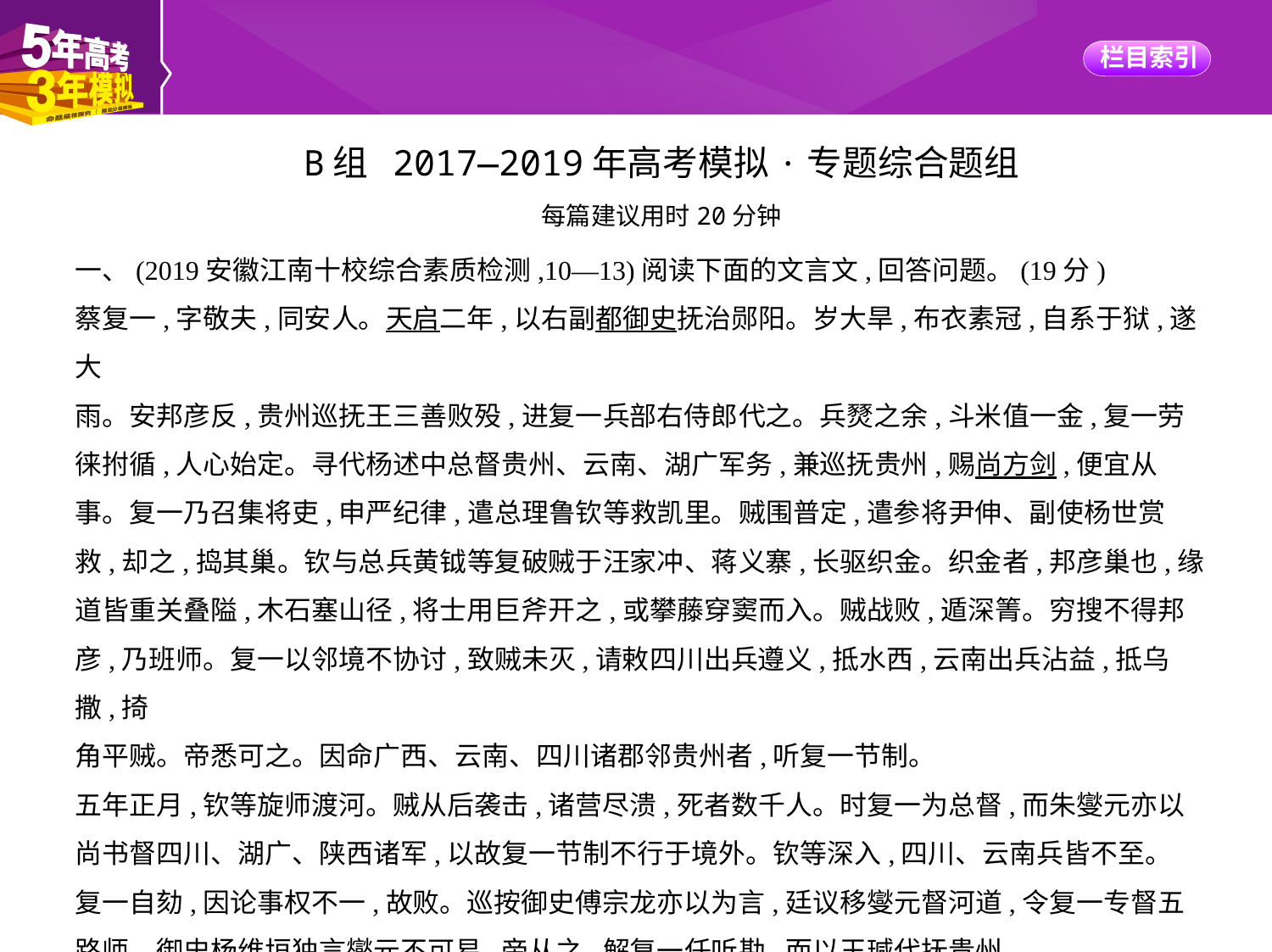

B组  2017—2019年高考模拟·专题综合题组
每篇建议用时20分钟
一、(2019安徽江南十校综合素质检测,10—13)阅读下面的文言文,回答问题。(19分)
蔡复一,字敬夫,同安人。天启二年,以右副都御史抚治郧阳。岁大旱,布衣素冠,自系于狱,遂大
雨。安邦彦反,贵州巡抚王三善败殁,进复一兵部右侍郎代之。兵燹之余,斗米值一金,复一劳
徕拊循,人心始定。寻代杨述中总督贵州、云南、湖广军务,兼巡抚贵州,赐尚方剑,便宜从
事。复一乃召集将吏,申严纪律,遣总理鲁钦等救凯里。贼围普定,遣参将尹伸、副使杨世赏
救,却之,捣其巢。钦与总兵黄钺等复破贼于汪家冲、蒋义寨,长驱织金。织金者,邦彦巢也,缘
道皆重关叠隘,木石塞山径,将士用巨斧开之,或攀藤穿窦而入。贼战败,遁深箐。穷搜不得邦
彦,乃班师。复一以邻境不协讨,致贼未灭,请敕四川出兵遵义,抵水西,云南出兵沾益,抵乌撒,掎
角平贼。帝悉可之。因命广西、云南、四川诸郡邻贵州者,听复一节制。
五年正月,钦等旋师渡河。贼从后袭击,诸营尽溃,死者数千人。时复一为总督,而朱燮元亦以
尚书督四川、湖广、陕西诸军,以故复一节制不行于境外。钦等深入,四川、云南兵皆不至。
复一自劾,因论事权不一,故败。巡按御史傅宗龙亦以为言,廷议移燮元督河道,令复一专督五
路师。御史杨维垣独言燮元不可易,帝从之,解复一任听勘,而以王瑊代抚贵州。
复一候代,仍拮据兵事。贼党安效良助邦彦陷沾益,云南巡抚沈儆炌遣兵讨之,未定,迁侍郎